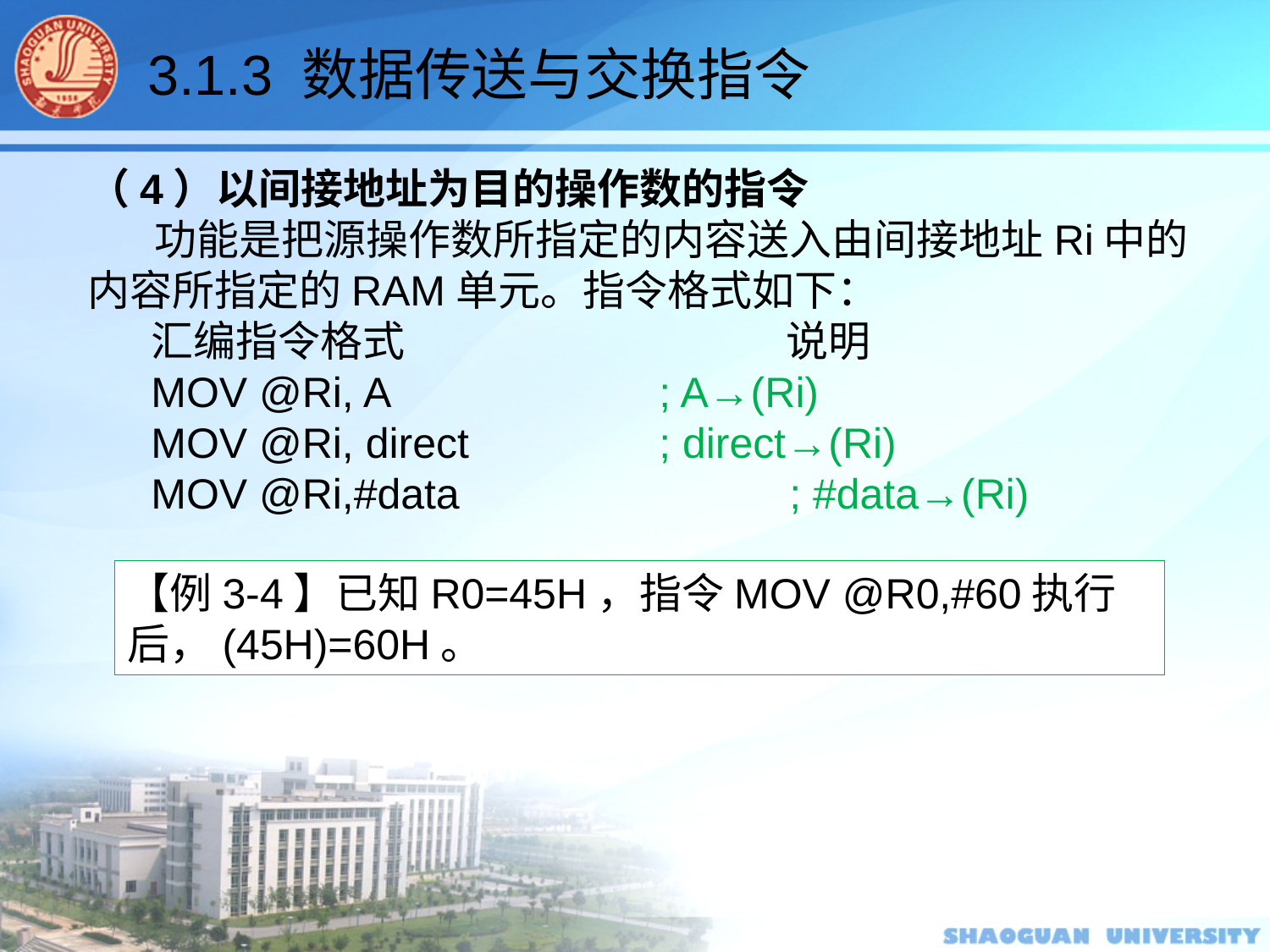

3.1.3 数据传送与交换指令
（4）以间接地址为目的操作数的指令
      功能是把源操作数所指定的内容送入由间接地址Ri中的内容所指定的RAM单元。指令格式如下：
汇编指令格式			说明
MOV @Ri, A			; A→(Ri)
MOV @Ri, direct		; direct→(Ri)
MOV @Ri,#data		           ; #data→(Ri)
【例3-4】已知R0=45H，指令MOV @R0,#60执行后，(45H)=60H。